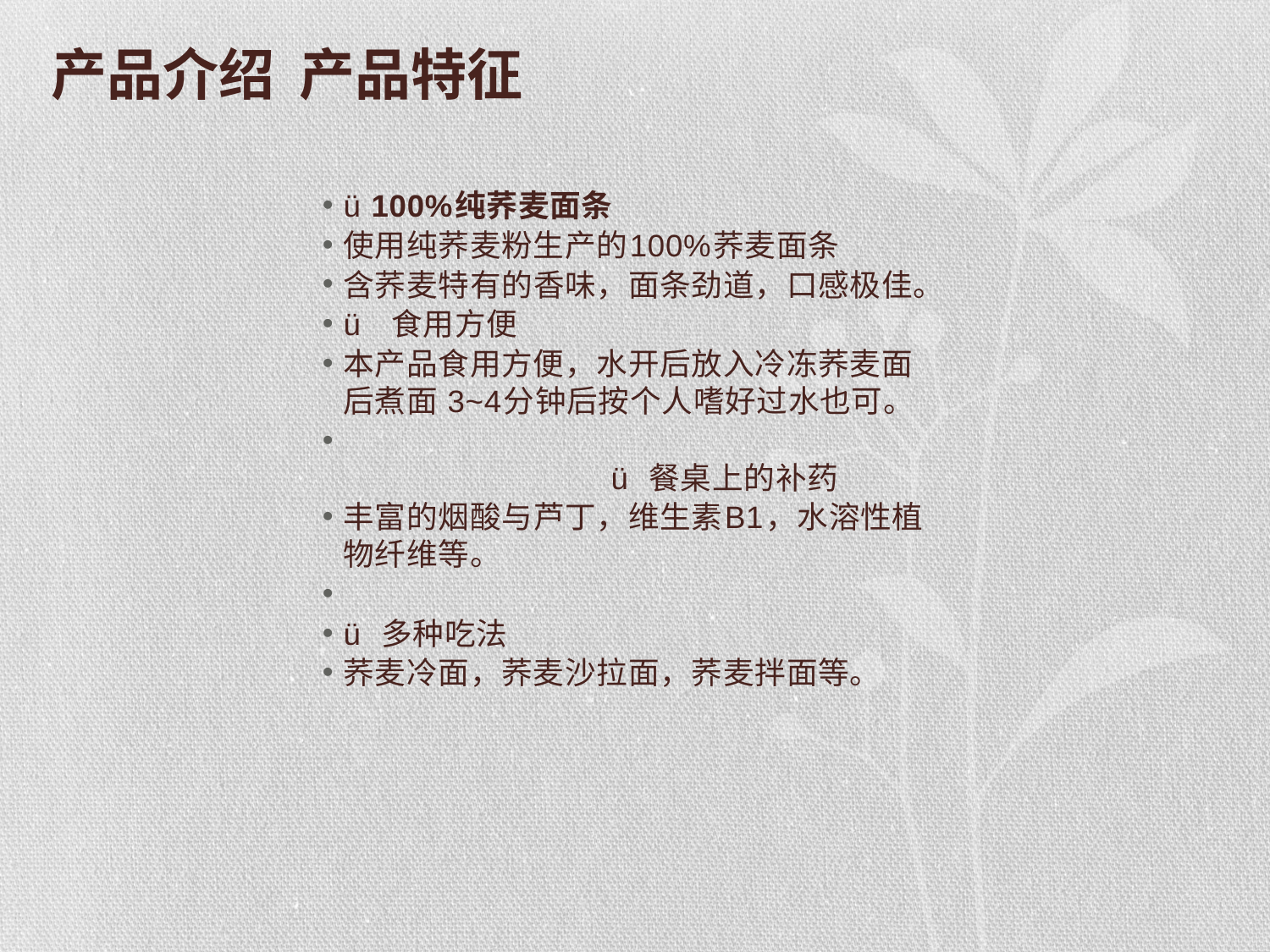

# 产品介绍  产品特征
ü	100%纯荞麦面条
使用纯荞麦粉生产的100%荞麦面条
含荞麦特有的香味，面条劲道，口感极佳。
ü	  食用方便
本产品食用方便，水开后放入冷冻荞麦面后煮面 3~4分钟后按个人嗜好过水也可。
                                                                                              ü  餐桌上的补药
丰富的烟酸与芦丁，维生素B1，水溶性植物纤维等。

ü  多种吃法
荞麦冷面，荞麦沙拉面，荞麦拌面等。